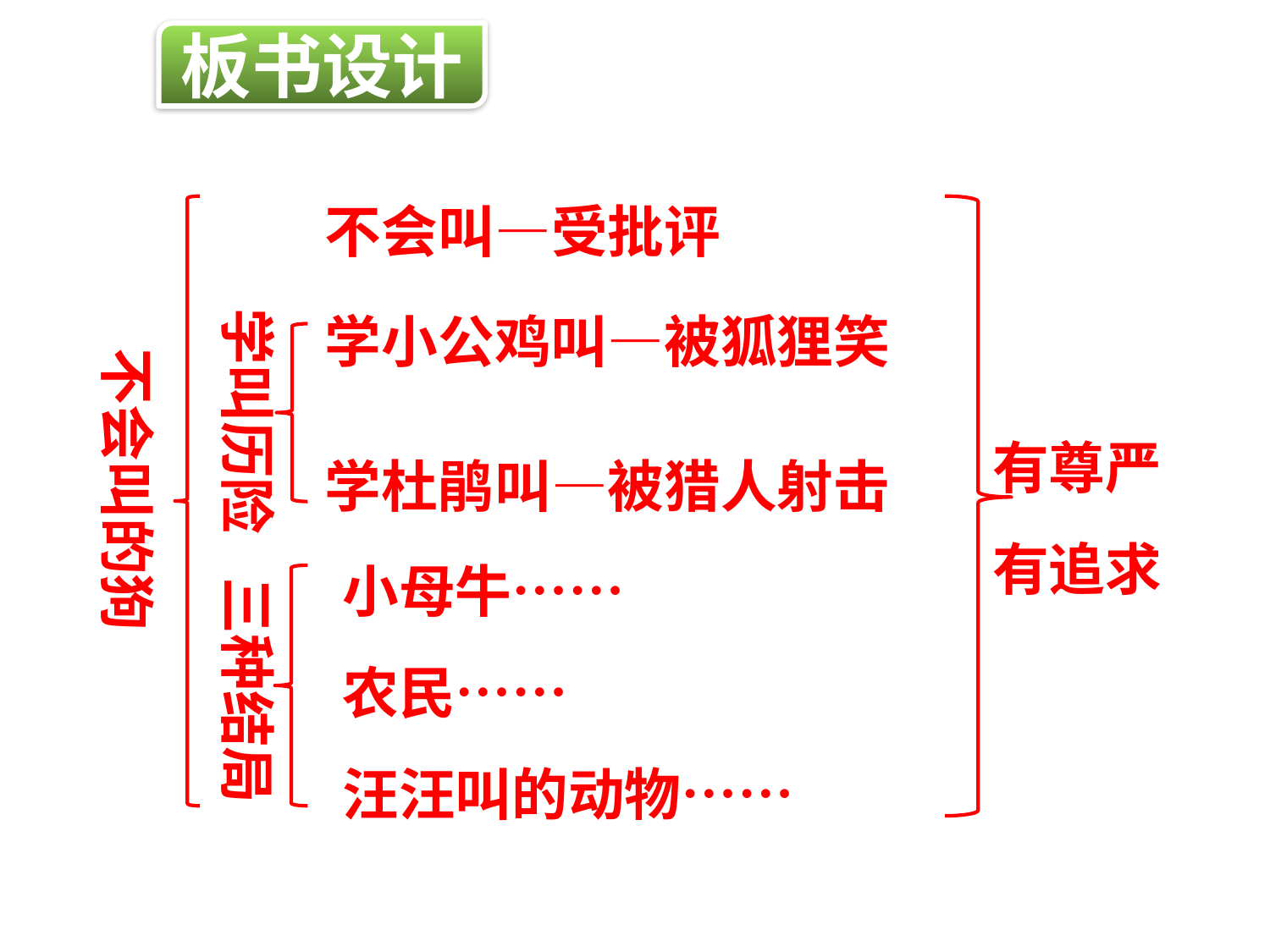

板书设计
不会叫—受批评

学小公鸡叫—被狐狸笑
学叫历险

不会叫的狗
有尊严
有追求

学杜鹃叫—被猎人射击
小母牛……
农民……
汪汪叫的动物……
三种结局